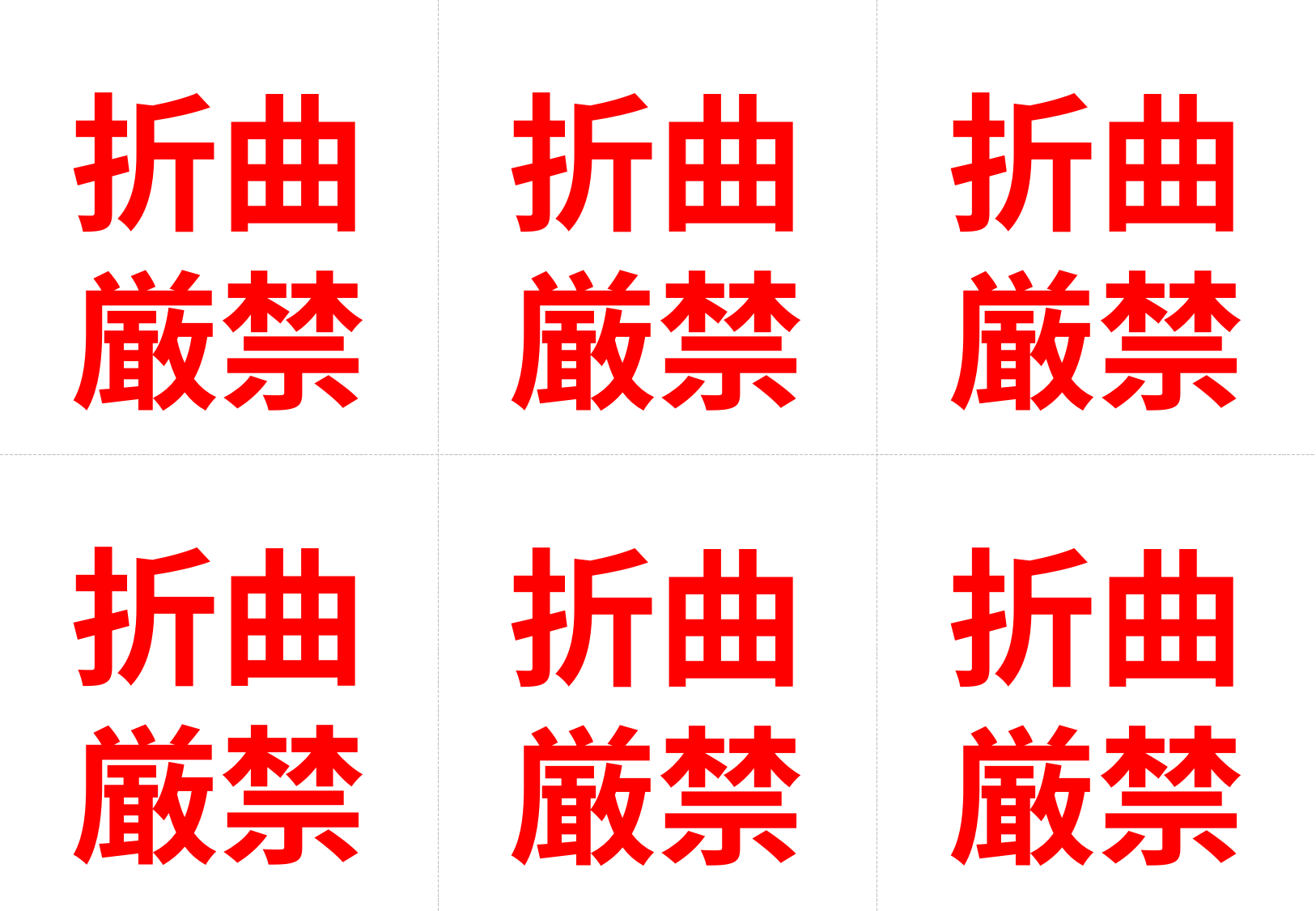

折曲
厳禁
折曲
厳禁
折曲
厳禁
折曲
厳禁
折曲
厳禁
折曲
厳禁